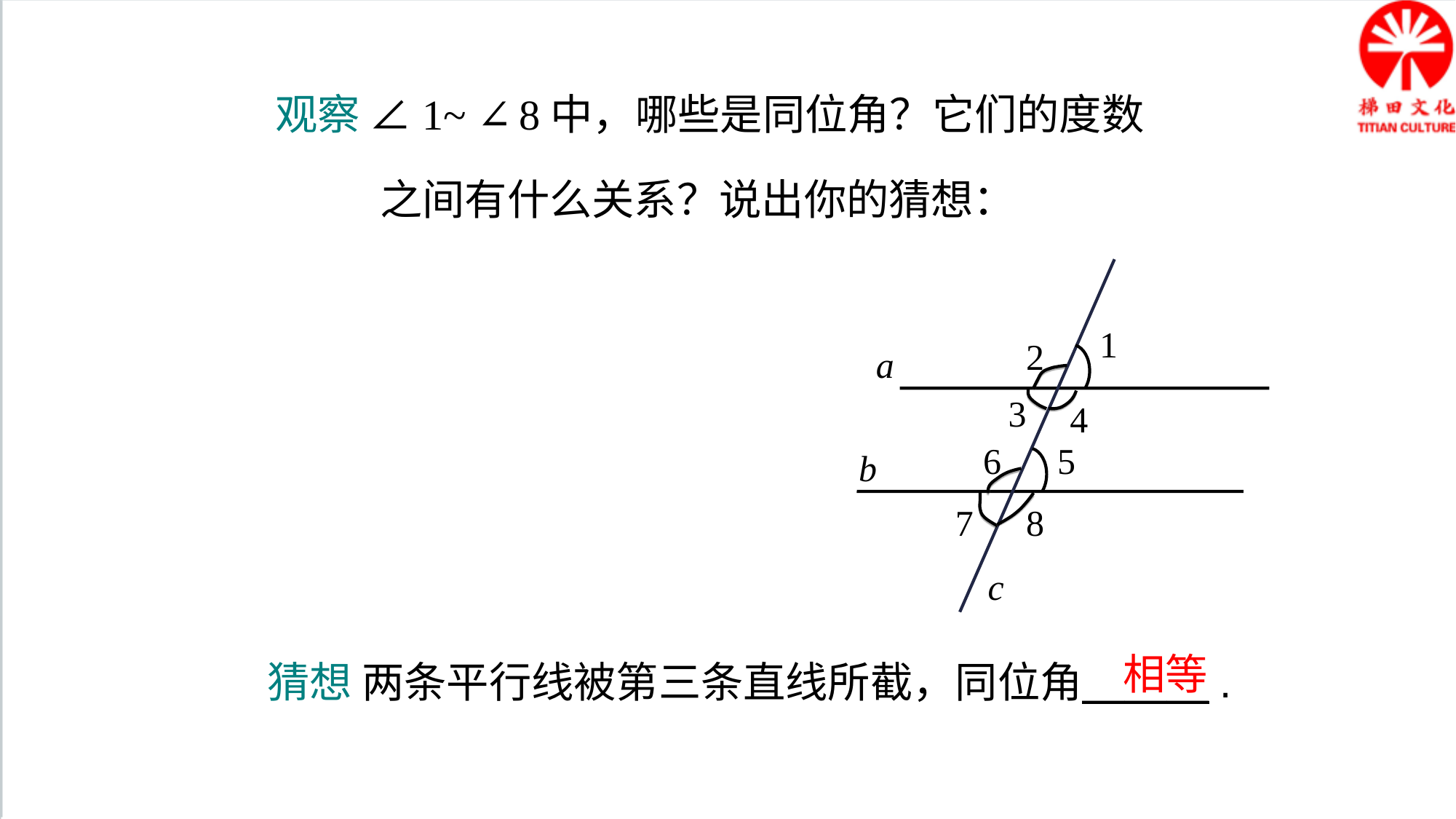

观察 ∠1~ ∠8中，哪些是同位角？它们的度数
          之间有什么关系？说出你的猜想：

1
2
a

b

c

3

4
6
5

7
8

相等
  猜想 两条平行线被第三条直线所截，同位角＿＿＿.